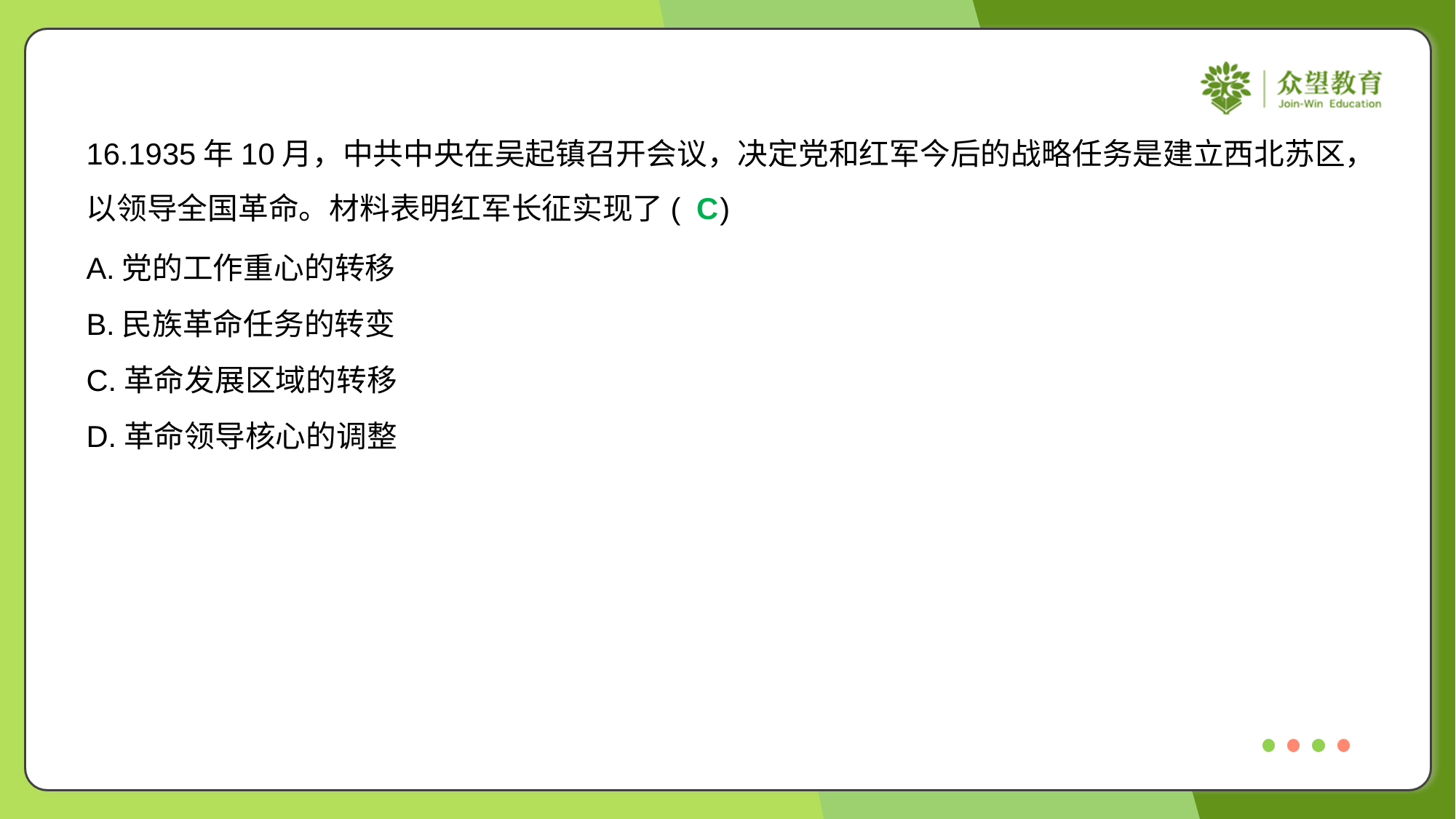

16.1935年10月，中共中央在吴起镇召开会议，决定党和红军今后的战略任务是建立西北苏区，
以领导全国革命。材料表明红军长征实现了(     )
C
A.党的工作重心的转移
B.民族革命任务的转变
C.革命发展区域的转移
D.革命领导核心的调整